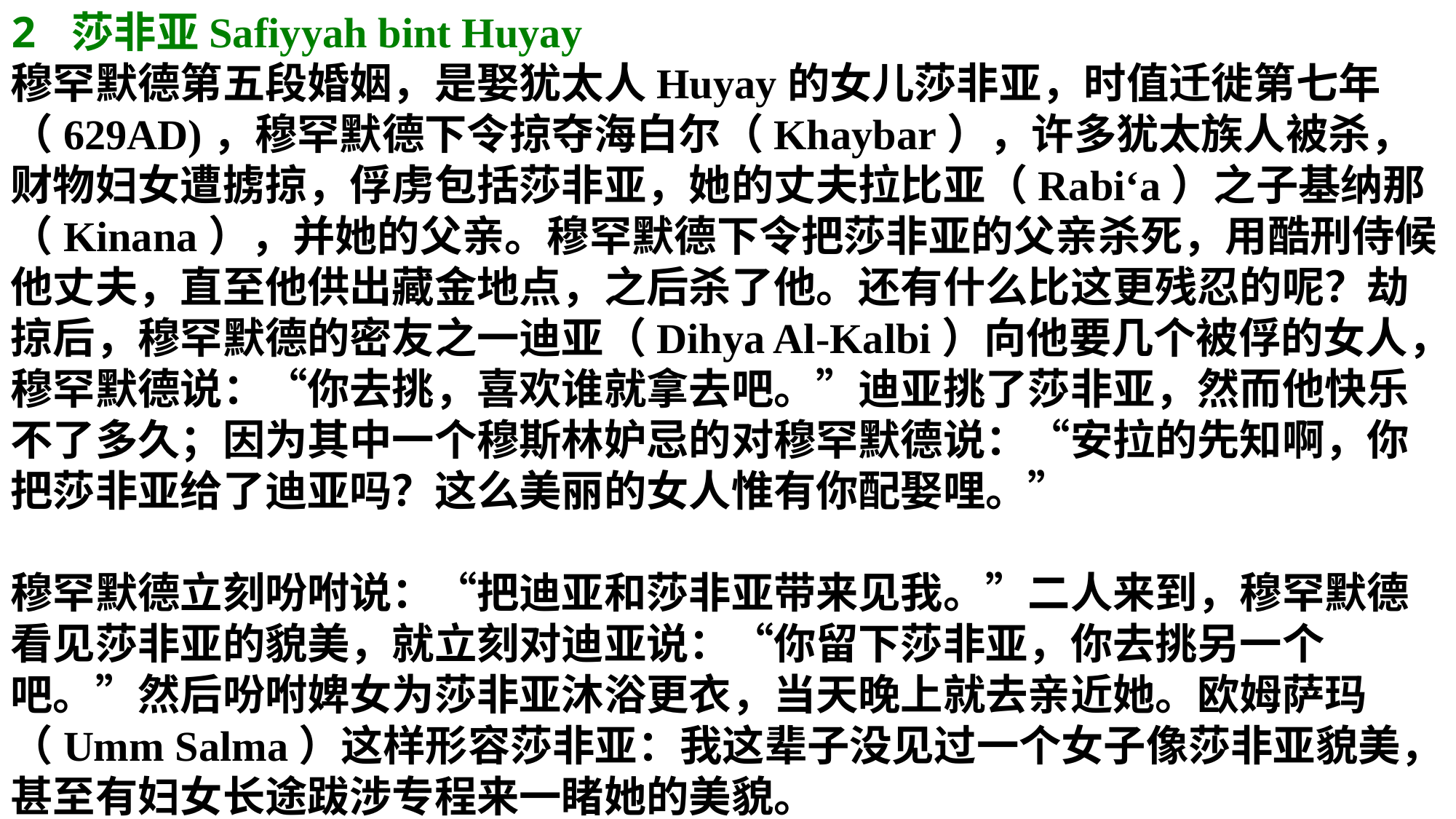

2 莎非亚Safiyyah bint Huyay
穆罕默德第五段婚姻，是娶犹太人Huyay的女儿莎非亚，时值迁徙第七年（629AD)，穆罕默德下令掠夺海白尔（Khaybar），许多犹太族人被杀，财物妇女遭掳掠，俘虏包括莎非亚，她的丈夫拉比亚（Rabi‘a）之子基纳那（Kinana），并她的父亲。穆罕默德下令把莎非亚的父亲杀死，用酷刑侍候他丈夫，直至他供出藏金地点，之后杀了他。还有什么比这更残忍的呢？劫掠后，穆罕默德的密友之一迪亚（Dihya Al-Kalbi）向他要几个被俘的女人，穆罕默德说：“你去挑，喜欢谁就拿去吧。”迪亚挑了莎非亚，然而他快乐不了多久；因为其中一个穆斯林妒忌的对穆罕默德说：“安拉的先知啊，你把莎非亚给了迪亚吗？这么美丽的女人惟有你配娶哩。”

穆罕默德立刻吩咐说：“把迪亚和莎非亚带来见我。”二人来到，穆罕默德看见莎非亚的貌美，就立刻对迪亚说：“你留下莎非亚，你去挑另一个吧。”然后吩咐婢女为莎非亚沐浴更衣，当天晚上就去亲近她。欧姆萨玛（Umm Salma）这样形容莎非亚：我这辈子没见过一个女子像莎非亚貌美，甚至有妇女长途跋涉专程来一睹她的美貌。